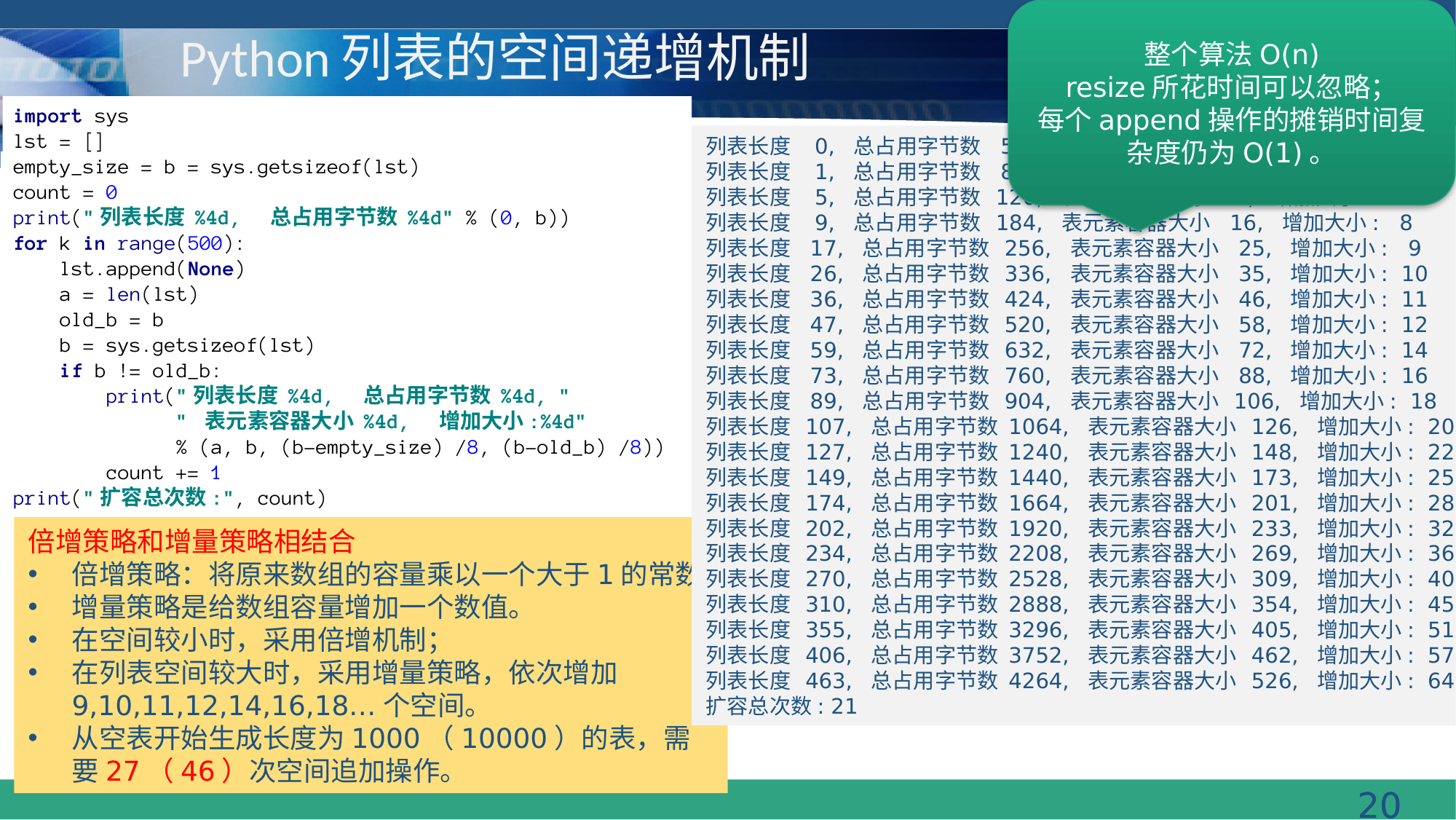

整个算法O(n)
resize所花时间可以忽略；
每个append操作的摊销时间复杂度仍为O(1)。
# Python列表的空间递增机制
import sys
lst = []
empty_size = b = sys.getsizeof(lst)
count = 0
print("列表长度 %4d,  总占用字节数 %4d" % (0, b))
for k in range(500):
    lst.append(None)
    a = len(lst)
    old_b = b
    b = sys.getsizeof(lst)
    if b != old_b:
        print("列表长度 %4d,  总占用字节数 %4d, "
              " 表元素容器大小 %4d,  增加大小:%4d"
              % (a, b, (b-empty_size) /8, (b-old_b) /8))
        count += 1
print("扩容总次数:", count)
列表长度    0,  总占用字节数   56
列表长度    1,  总占用字节数   88,  表元素容器大小    4,  增加大小:   4
列表长度    5,  总占用字节数  120,  表元素容器大小    8,  增加大小:   4
列表长度    9,  总占用字节数  184,  表元素容器大小   16,  增加大小:   8
列表长度   17,  总占用字节数  256,  表元素容器大小   25,  增加大小:   9
列表长度   26,  总占用字节数  336,  表元素容器大小   35,  增加大小:  10
列表长度   36,  总占用字节数  424,  表元素容器大小   46,  增加大小:  11
列表长度   47,  总占用字节数  520,  表元素容器大小   58,  增加大小:  12
列表长度   59,  总占用字节数  632,  表元素容器大小   72,  增加大小:  14
列表长度   73,  总占用字节数  760,  表元素容器大小   88,  增加大小:  16
列表长度   89,  总占用字节数  904,  表元素容器大小  106,  增加大小:  18
列表长度  107,  总占用字节数 1064,  表元素容器大小  126,  增加大小:  20
列表长度  127,  总占用字节数 1240,  表元素容器大小  148,  增加大小:  22
列表长度  149,  总占用字节数 1440,  表元素容器大小  173,  增加大小:  25
列表长度  174,  总占用字节数 1664,  表元素容器大小  201,  增加大小:  28
列表长度  202,  总占用字节数 1920,  表元素容器大小  233,  增加大小:  32
列表长度  234,  总占用字节数 2208,  表元素容器大小  269,  增加大小:  36
列表长度  270,  总占用字节数 2528,  表元素容器大小  309,  增加大小:  40
列表长度  310,  总占用字节数 2888,  表元素容器大小  354,  增加大小:  45
列表长度  355,  总占用字节数 3296,  表元素容器大小  405,  增加大小:  51
列表长度  406,  总占用字节数 3752,  表元素容器大小  462,  增加大小:  57
列表长度  463,  总占用字节数 4264,  表元素容器大小  526,  增加大小:  64
扩容总次数: 21
倍增策略和增量策略相结合
倍增策略：将原来数组的容量乘以一个大于1的常数；
增量策略是给数组容量增加一个数值。
在空间较小时，采用倍增机制；
在列表空间较大时，采用增量策略，依次增加9,10,11,12,14,16,18…个空间。
从空表开始生成长度为1000（10000）的表，需要27（46）次空间追加操作。